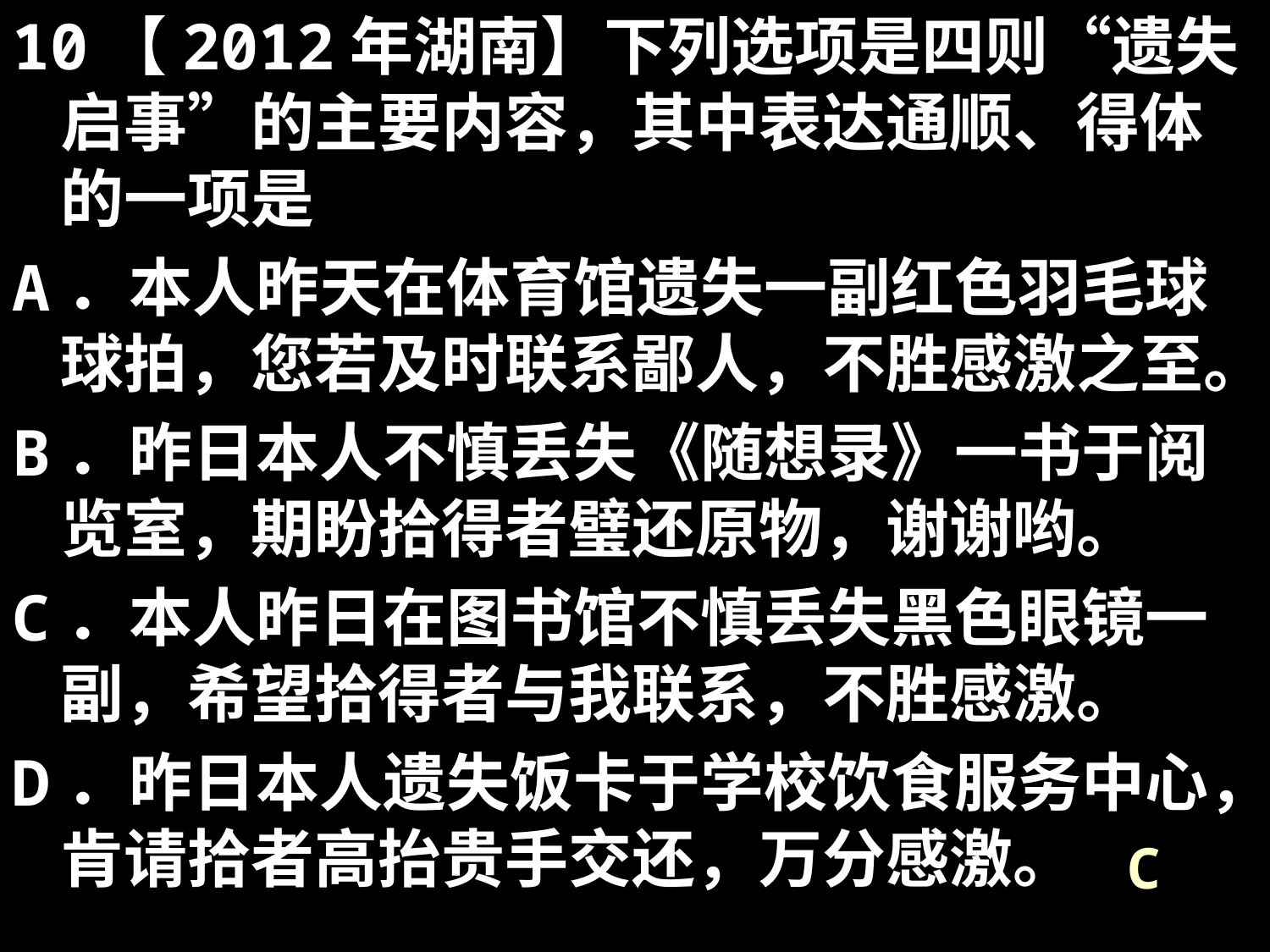

10【2012年湖南】下列选项是四则“遗失启事”的主要内容，其中表达通顺、得体的一项是
A．本人昨天在体育馆遗失一副红色羽毛球球拍，您若及时联系鄙人，不胜感激之至。
B．昨日本人不慎丢失《随想录》一书于阅览室，期盼拾得者璧还原物，谢谢哟。
C．本人昨日在图书馆不慎丢失黑色眼镜一副，希望拾得者与我联系，不胜感激。
D．昨日本人遗失饭卡于学校饮食服务中心，肯请拾者高抬贵手交还，万分感激。
C